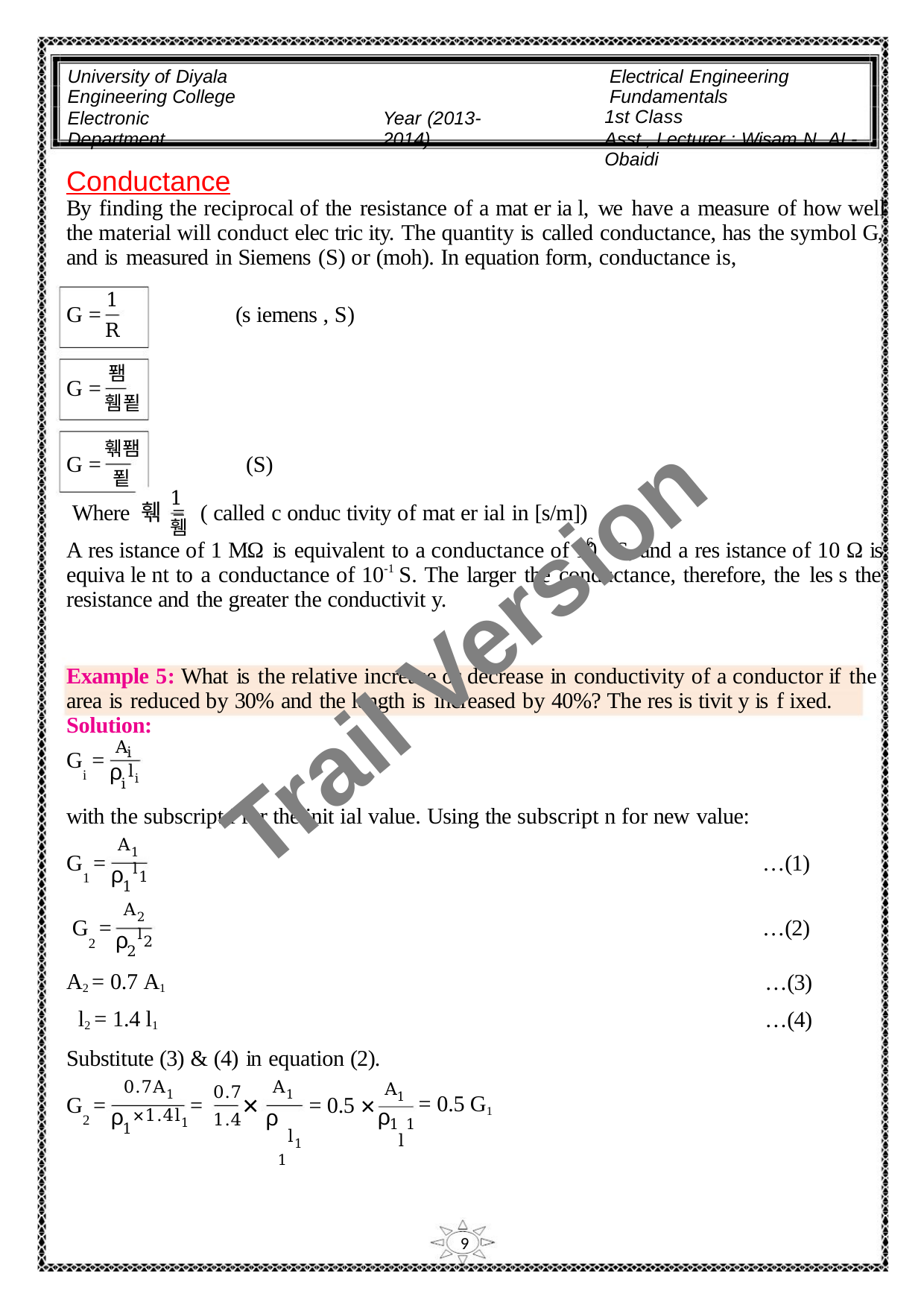

University of Diyala
Engineering College
Electronic Department
Electrical Engineering Fundamentals
1st Class
Asst., Lecturer : Wisam N. AL-Obaidi
Year (2013-2014)
Conductance
By finding the reciprocal of the resistance of a mat er ia l, we have a measure of how well
the material will conduct elec tric ity. The quantity is called conductance, has the symbol G,
and is measured in Siemens (S) or (moh). In equation form, conductance is,
1
G =
G =
G =
(s iemens , S)
R
퐴
휌푙
훾퐴
푙
(S)
1
Where 훾 =
( called c onduc tivity of mat er ial in [s/m])
휌
-6
A res istance of 1 MΩ is equivalent to a conductance of 10 S, and a res istance of 10 Ω is
equiva le nt to a conductance of 10-1 S. The larger the conductance, therefore, the les s the
resistance and the greater the conductivit y.
Trail Version
Trail Version
Trail Version
Trail Version
Trail Version
Trail Version
Trail Version
Trail Version
Trail Version
Trail Version
Trail Version
Trail Version
Trail Version
Example 5: What is the relative increase or decrease in conductivity of a conductor if the
area is reduced by 30% and the length is increased by 40%? The res is tivit y is f ixed.
Solution:
A
i
li
G =
i ρ
i
with the subscript i for the init ial value. Using the subscript n for new value:
A1
G =
…(1)
…(2)
1 ρ
l1
1
A2
G =
2 ρ
l2
2
A2 = 0.7 A1
…(3)
…(4)
l2 = 1.4 l1
Substitute (3) & (4) in equation (2).
0.7A1
0.7
1.4
A1
A1
×
= 0.5 ×
G =
=
= 0.5 G1
ρ
l
2 ρ
ρ
l1
1
×1.4l1
1 1
1
9